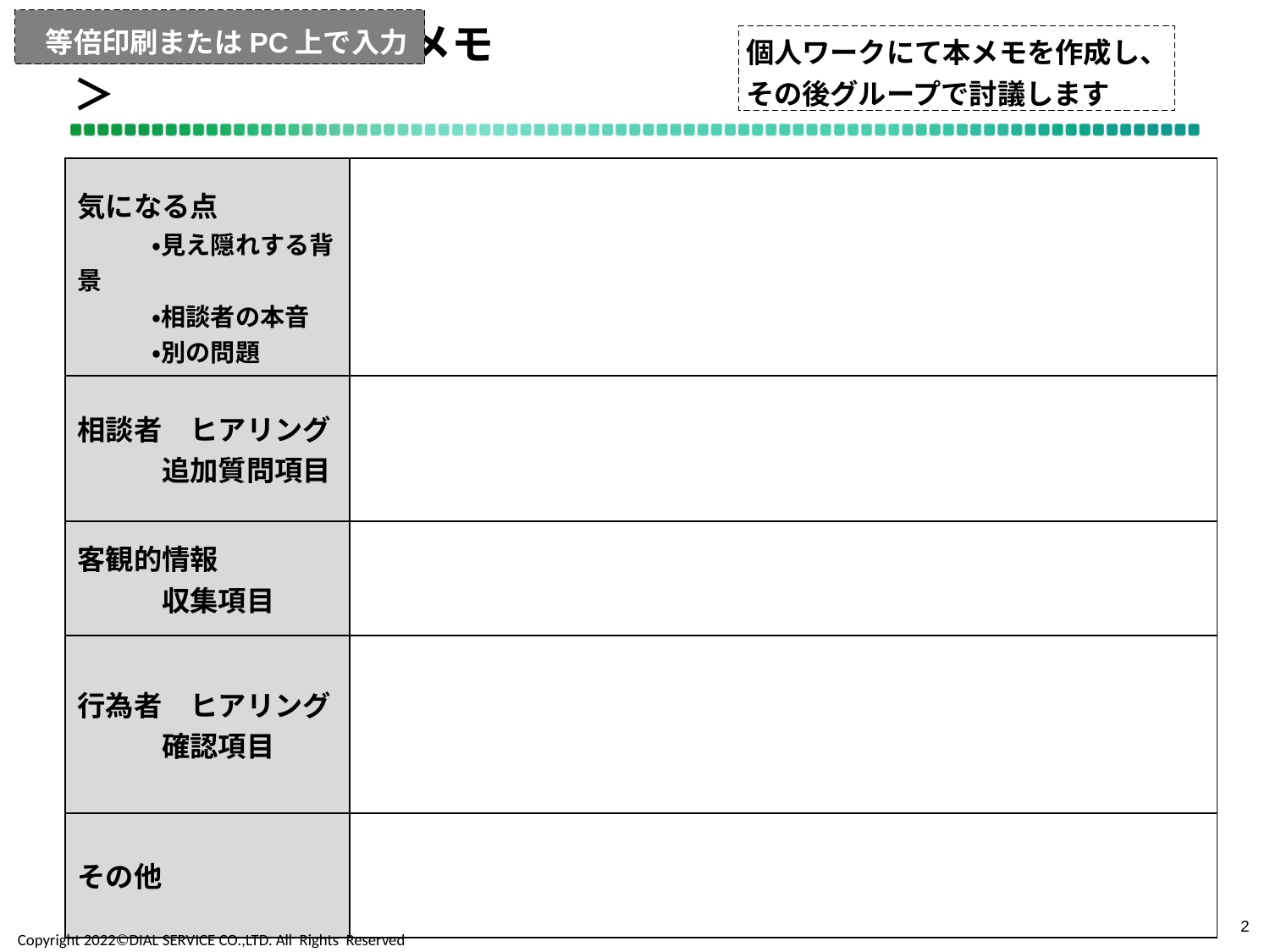

等倍印刷またはPC上で入力
個人ワークにて本メモを作成し、
その後グループで討議します
# グループワーク＜メモ＞
| 気になる点　　 　　　・見え隠れする背景 　　　・相談者の本音 　　　・別の問題 |  |
| --- | --- |
| 相談者　ヒアリング 　　　追加質問項目 |  |
| 客観的情報 　　　収集項目 |  |
| 行為者　ヒアリング 　　　確認項目 |  |
| その他 |  |
2
Copyright 2022©DIAL SERVICE CO.,LTD. All  Rights  Reserved